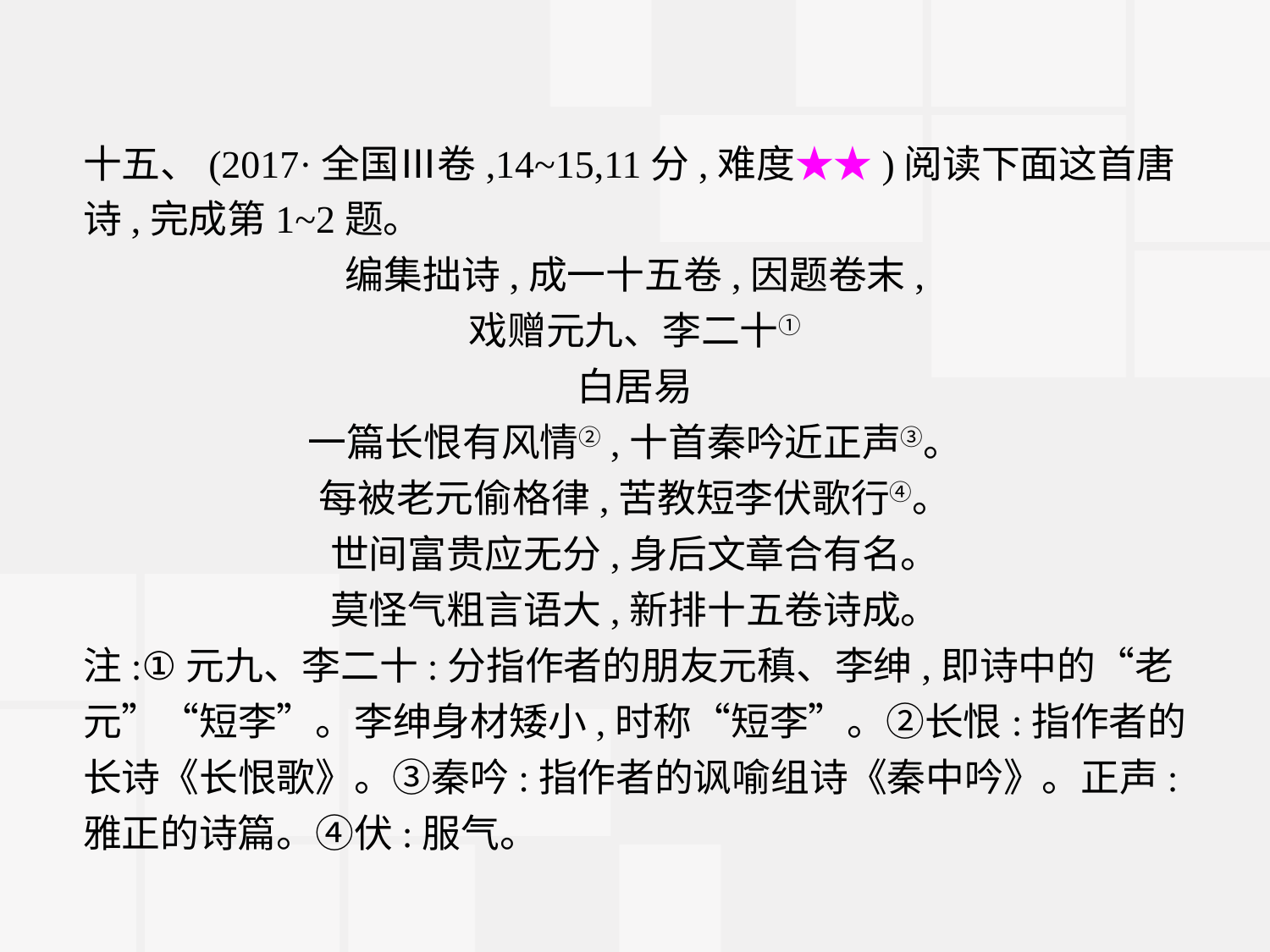

十五、(2017·全国Ⅲ卷,14~15,11分,难度★★)阅读下面这首唐诗,完成第1~2题。
编集拙诗,成一十五卷,因题卷末,
戏赠元九、李二十①
白居易
一篇长恨有风情②,十首秦吟近正声③。
每被老元偷格律,苦教短李伏歌行④。
世间富贵应无分,身后文章合有名。
莫怪气粗言语大,新排十五卷诗成。
注:①元九、李二十:分指作者的朋友元稹、李绅,即诗中的“老元”“短李”。李绅身材矮小,时称“短李”。②长恨:指作者的长诗《长恨歌》。③秦吟:指作者的讽喻组诗《秦中吟》。正声:雅正的诗篇。④伏:服气。